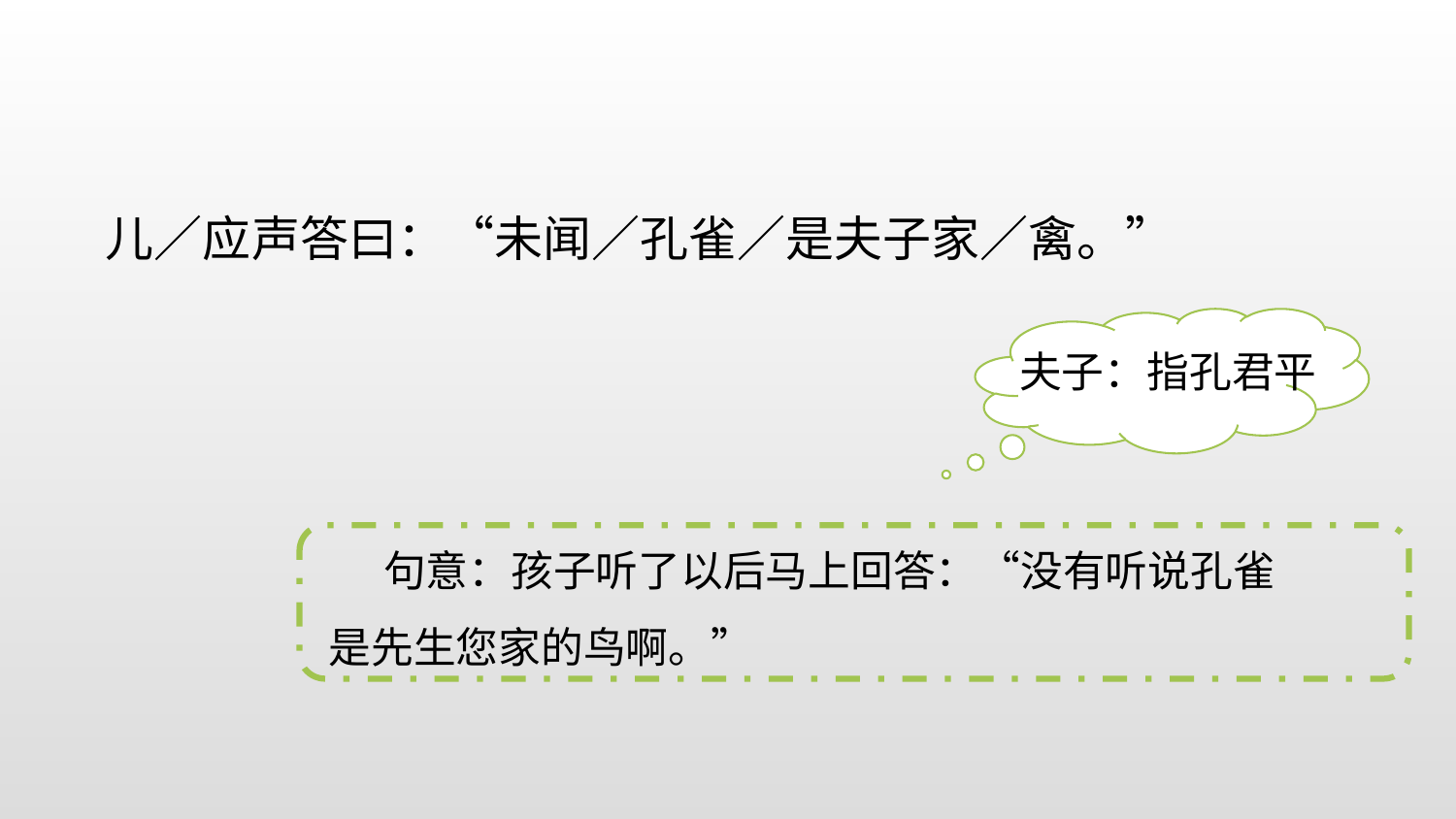

儿／应声答曰：“未闻／孔雀／是夫子家／禽。”

夫子：指孔君平
句意：孩子听了以后马上回答：“没有听说孔雀是先生您家的鸟啊。”